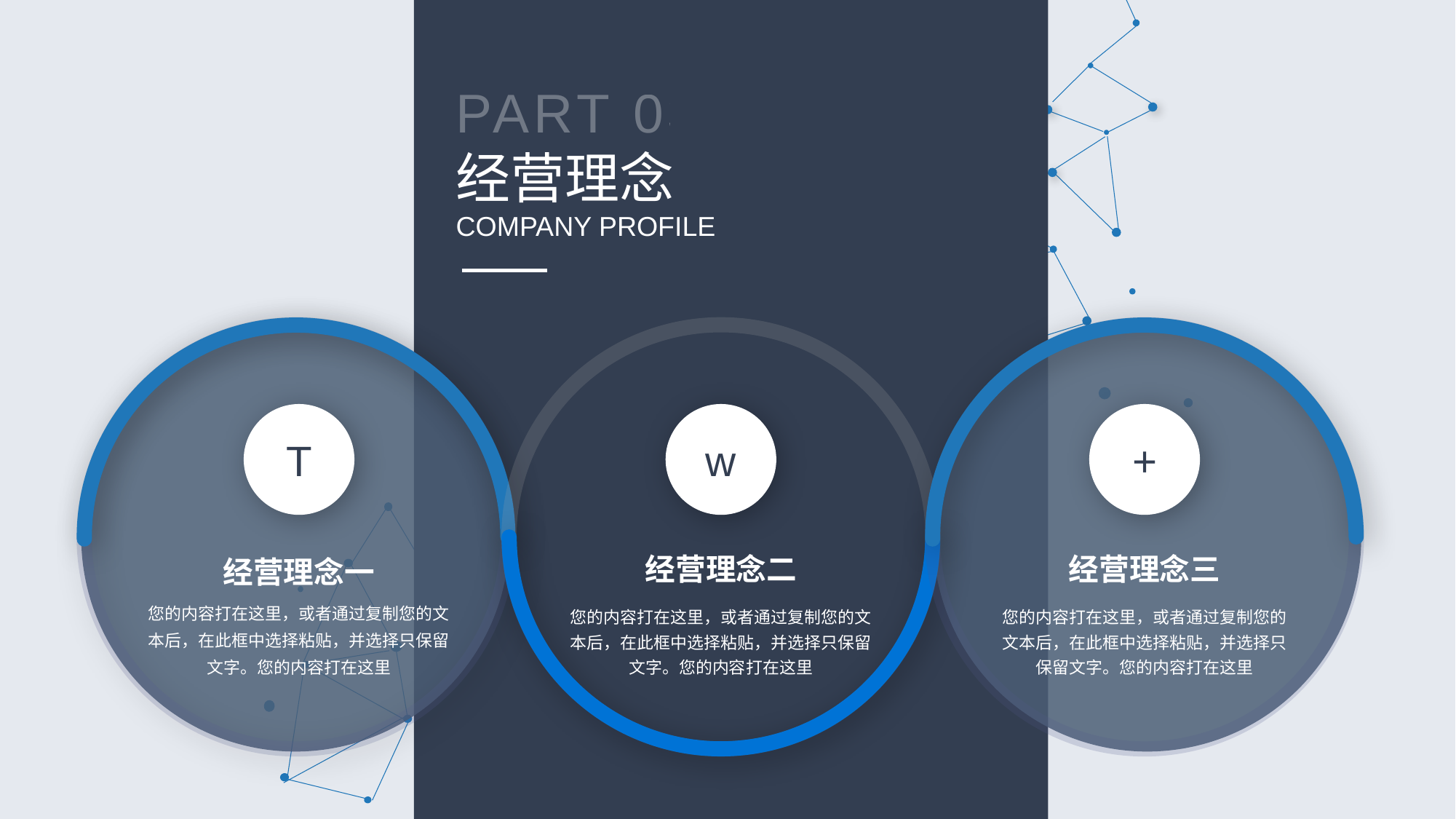

PART 03
经营理念
COMPANY PROFILE

T
经营理念一
您的内容打在这里，或者通过复制您的文本后，在此框中选择粘贴，并选择只保留文字。您的内容打在这里
w
经营理念二
您的内容打在这里，或者通过复制您的文本后，在此框中选择粘贴，并选择只保留文字。您的内容打在这里
+
经营理念三
您的内容打在这里，或者通过复制您的文本后，在此框中选择粘贴，并选择只保留文字。您的内容打在这里